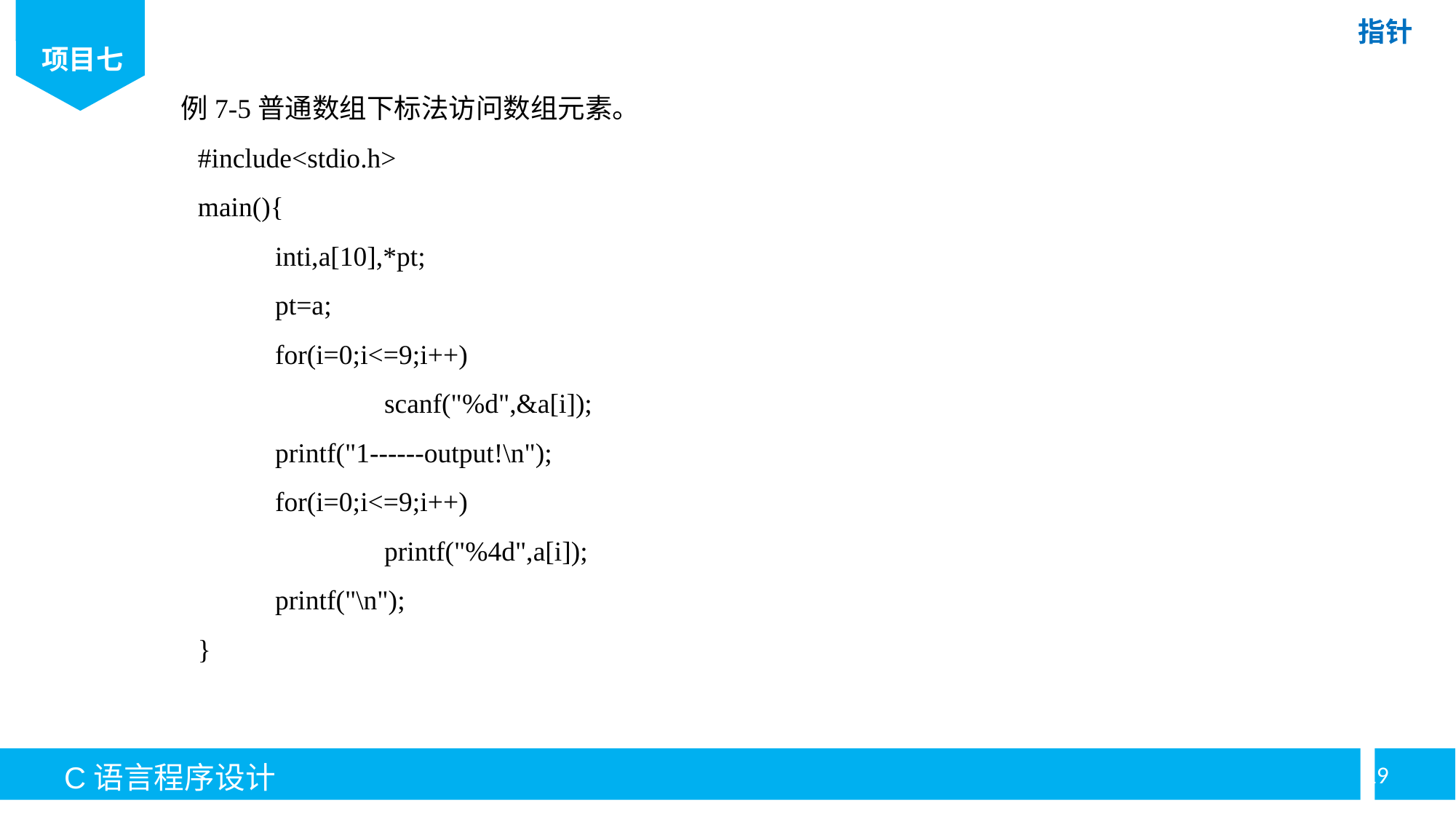

例7-5普通数组下标法访问数组元素。
#include<stdio.h>
main(){
	inti,a[10],*pt;
	pt=a;
	for(i=0;i<=9;i++)
		scanf("%d",&a[i]);
	printf("1------output!\n");
	for(i=0;i<=9;i++)
		printf("%4d",a[i]);
	printf("\n");
}